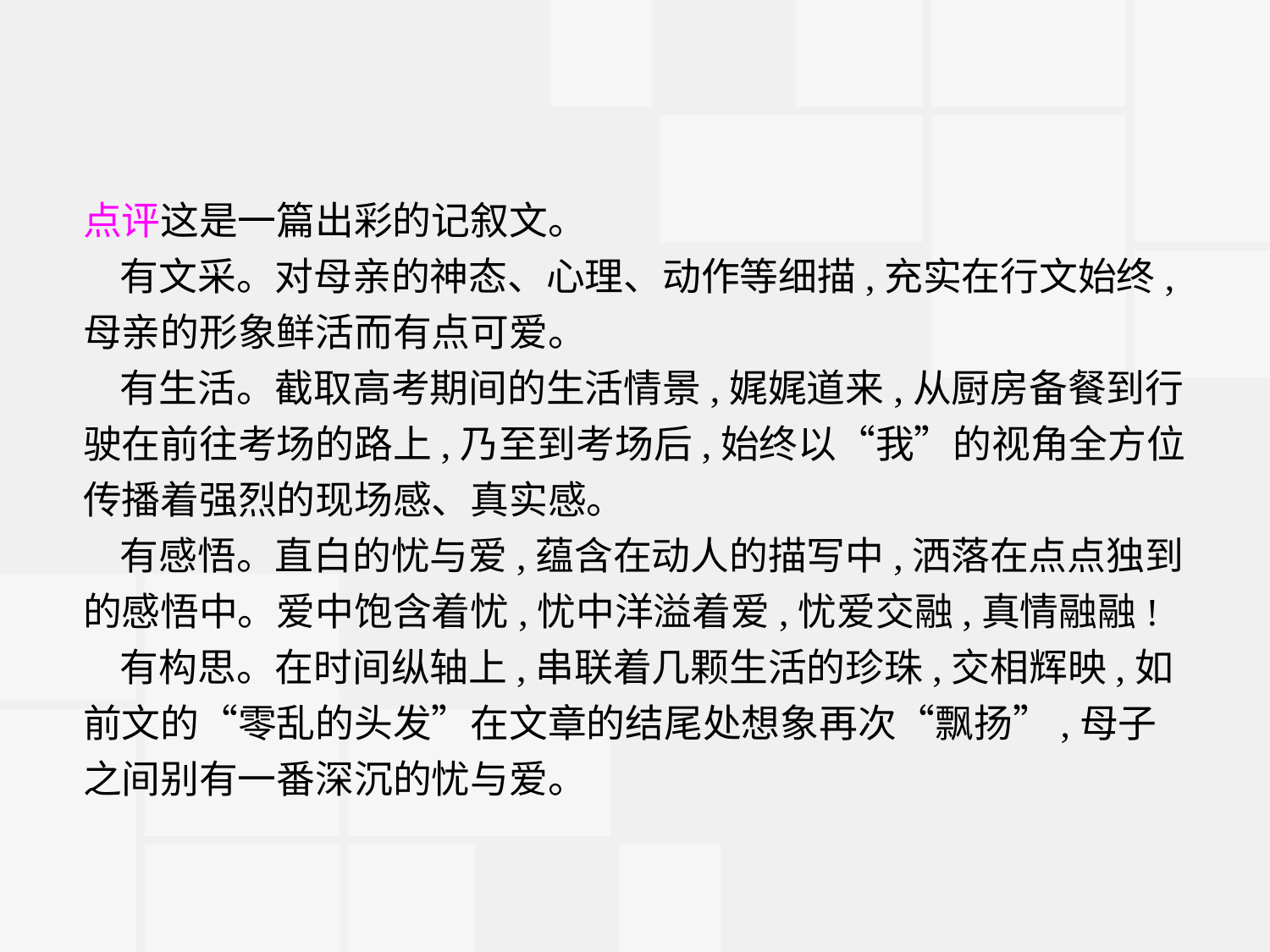

点评这是一篇出彩的记叙文。
有文采。对母亲的神态、心理、动作等细描,充实在行文始终,母亲的形象鲜活而有点可爱。
有生活。截取高考期间的生活情景,娓娓道来,从厨房备餐到行驶在前往考场的路上,乃至到考场后,始终以“我”的视角全方位传播着强烈的现场感、真实感。
有感悟。直白的忧与爱,蕴含在动人的描写中,洒落在点点独到的感悟中。爱中饱含着忧,忧中洋溢着爱,忧爱交融,真情融融!
有构思。在时间纵轴上,串联着几颗生活的珍珠,交相辉映,如前文的“零乱的头发”在文章的结尾处想象再次“飘扬”,母子之间别有一番深沉的忧与爱。